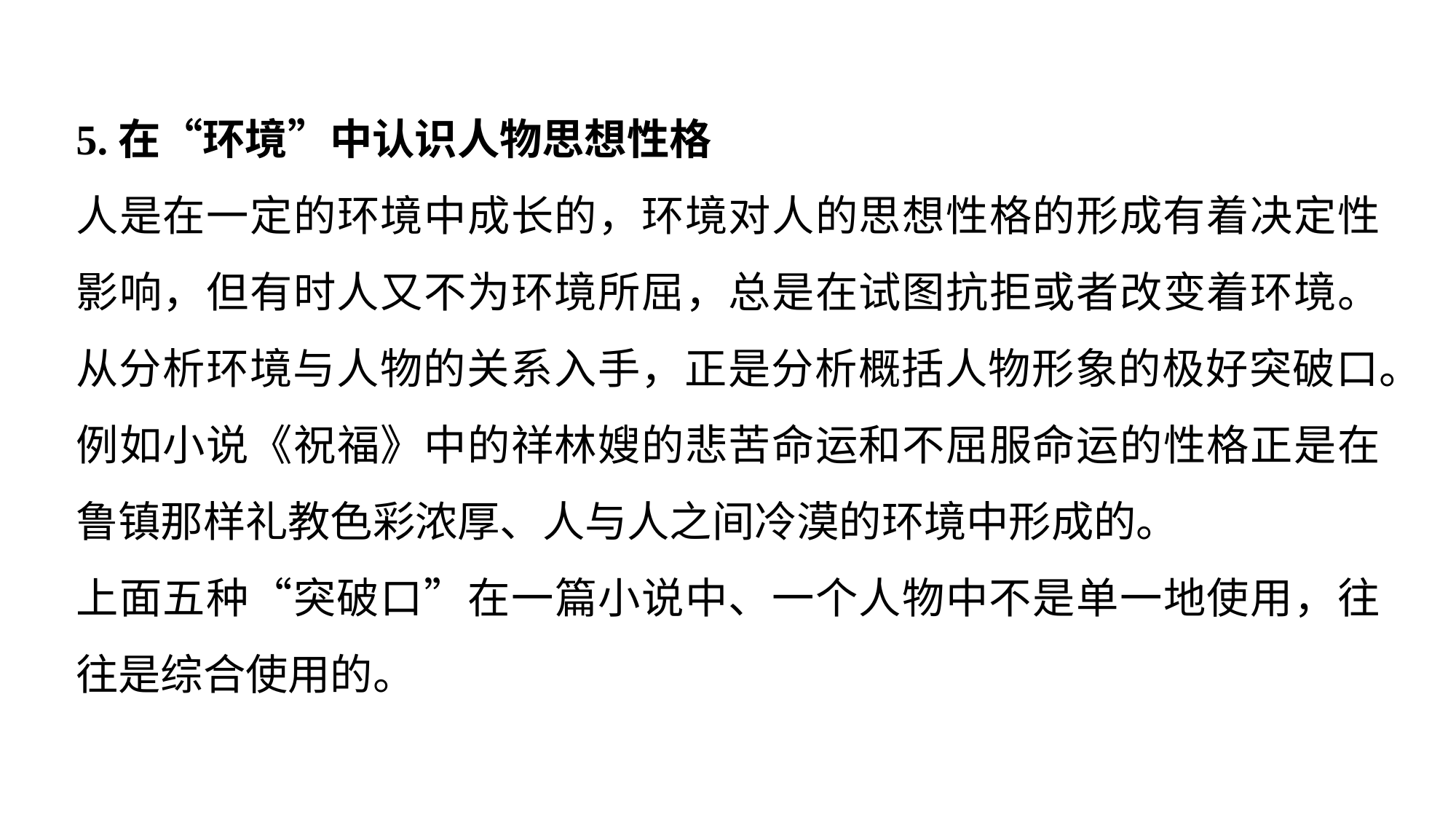

5.在“环境”中认识人物思想性格
人是在一定的环境中成长的，环境对人的思想性格的形成有着决定性影响，但有时人又不为环境所屈，总是在试图抗拒或者改变着环境。从分析环境与人物的关系入手，正是分析概括人物形象的极好突破口。
例如小说《祝福》中的祥林嫂的悲苦命运和不屈服命运的性格正是在鲁镇那样礼教色彩浓厚、人与人之间冷漠的环境中形成的。
上面五种“突破口”在一篇小说中、一个人物中不是单一地使用，往往是综合使用的。